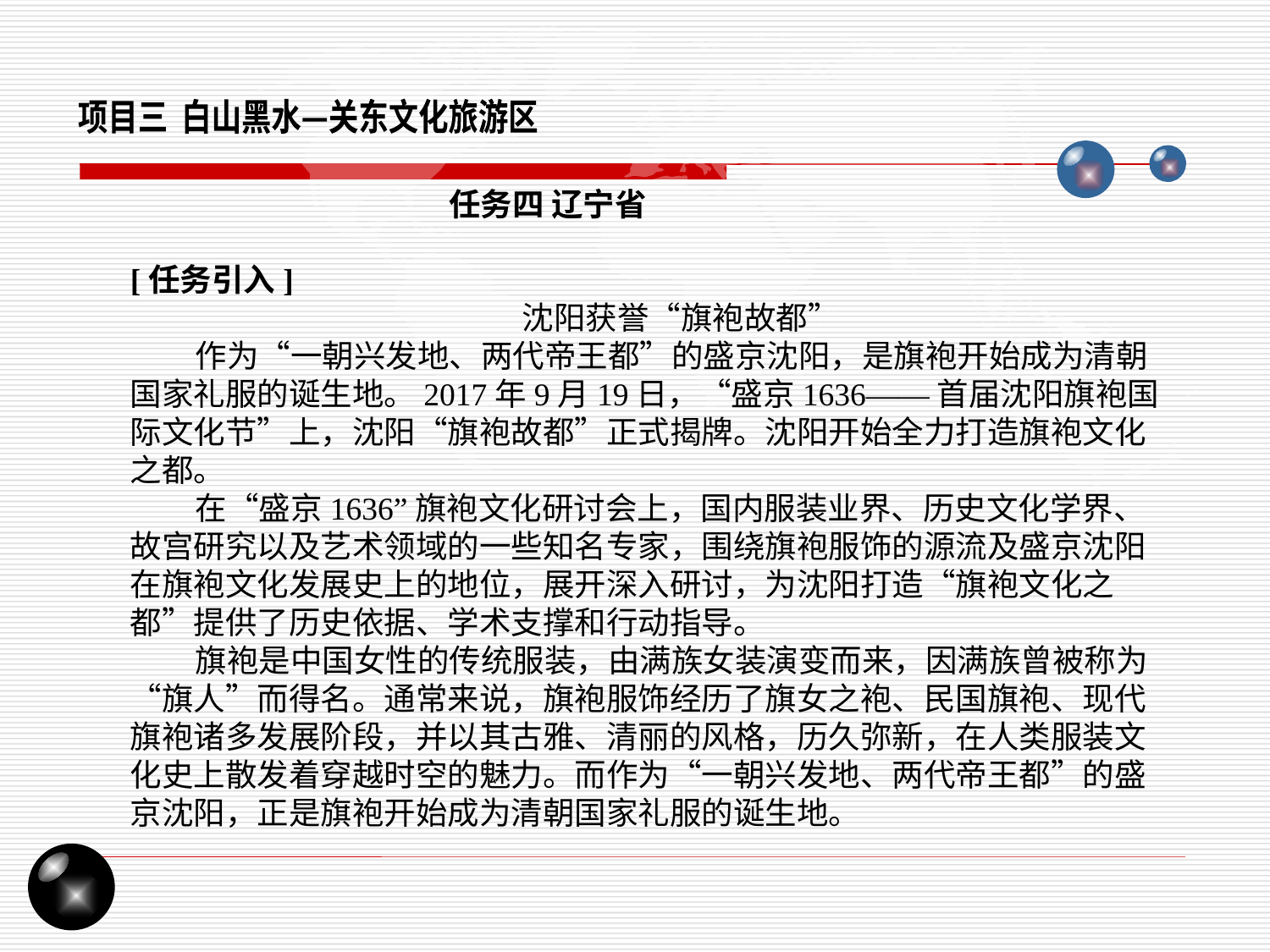

项目三  白山黑水—关东文化旅游区
任务四 辽宁省
[任务引入]
         沈阳获誉“旗袍故都”
        作为“一朝兴发地、两代帝王都”的盛京沈阳，是旗袍开始成为清朝国家礼服的诞生地。2017年9月19日，“盛京1636——首届沈阳旗袍国际文化节”上，沈阳“旗袍故都”正式揭牌。沈阳开始全力打造旗袍文化之都。
        在“盛京1636”旗袍文化研讨会上，国内服装业界、历史文化学界、故宫研究以及艺术领域的一些知名专家，围绕旗袍服饰的源流及盛京沈阳在旗袍文化发展史上的地位，展开深入研讨，为沈阳打造“旗袍文化之都”提供了历史依据、学术支撑和行动指导。
        旗袍是中国女性的传统服装，由满族女装演变而来，因满族曾被称为“旗人”而得名。通常来说，旗袍服饰经历了旗女之袍、民国旗袍、现代旗袍诸多发展阶段，并以其古雅、清丽的风格，历久弥新，在人类服装文化史上散发着穿越时空的魅力。而作为“一朝兴发地、两代帝王都”的盛京沈阳，正是旗袍开始成为清朝国家礼服的诞生地。